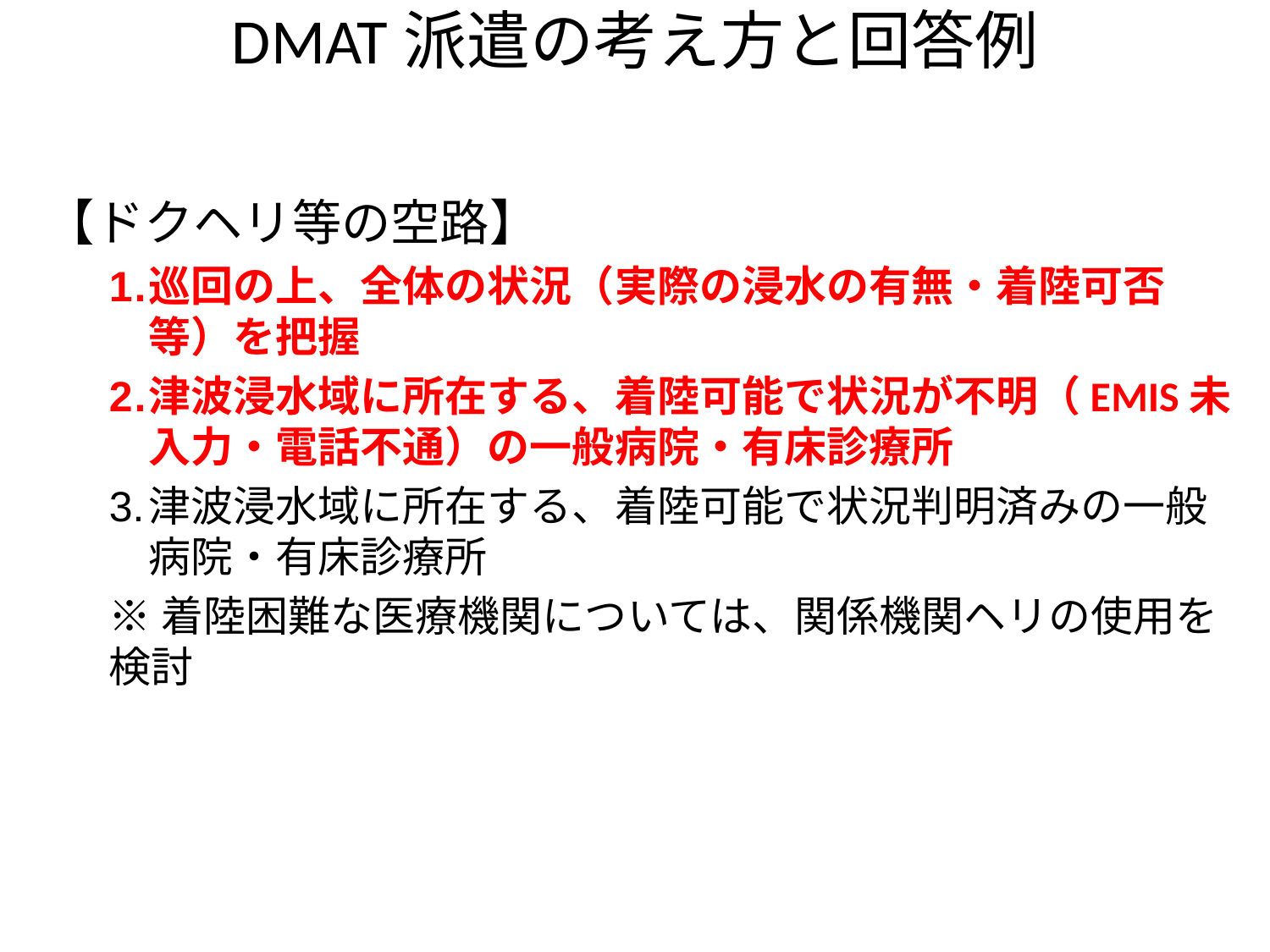

# DMAT派遣の考え方と回答例

【ドクヘリ等の空路】
巡回の上、全体の状況（実際の浸水の有無・着陸可否等）を把握
津波浸水域に所在する、着陸可能で状況が不明（EMIS未入力・電話不通）の一般病院・有床診療所
津波浸水域に所在する、着陸可能で状況判明済みの一般病院・有床診療所
※着陸困難な医療機関については、関係機関ヘリの使用を検討